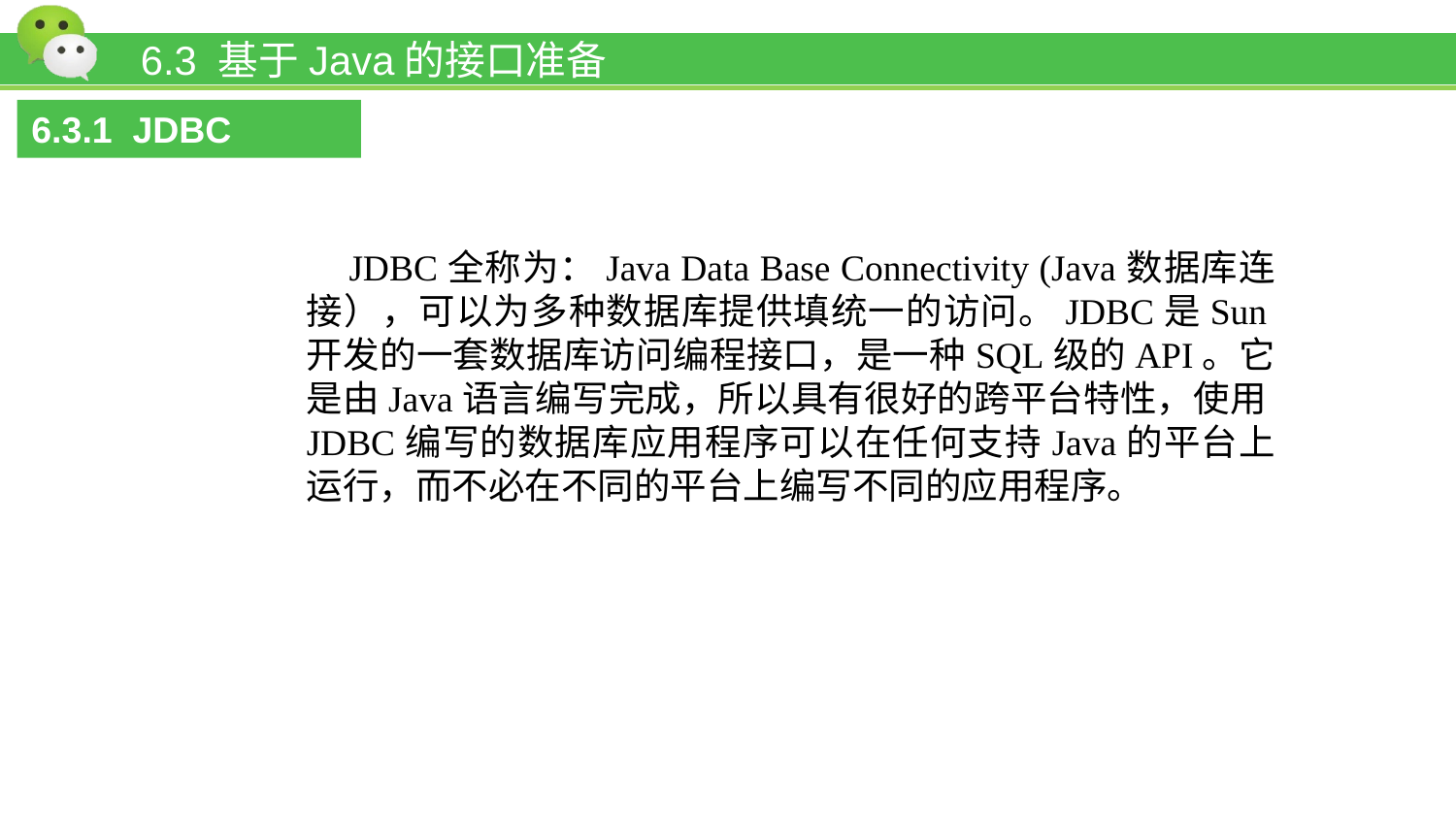

# 6.3 基于Java的接口准备
6.3.1  JDBC
JDBC全称为：Java Data Base Connectivity (Java数据库连接），可以为多种数据库提供填统一的访问。JDBC是Sun开发的一套数据库访问编程接口，是一种SQL级的API。它是由Java语言编写完成，所以具有很好的跨平台特性，使用JDBC编写的数据库应用程序可以在任何支持Java的平台上运行，而不必在不同的平台上编写不同的应用程序。